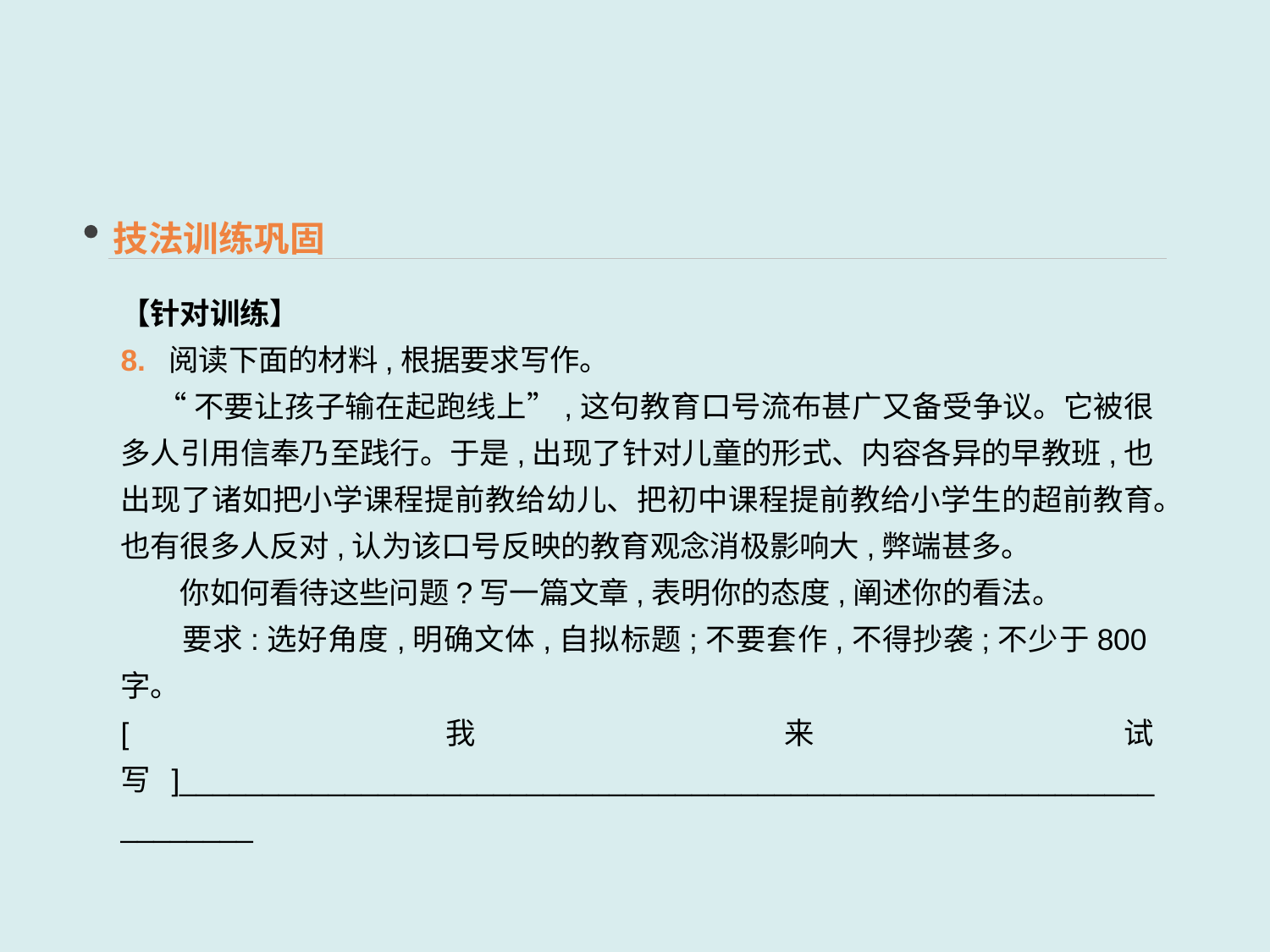

技法训练巩固

【针对训练】
8.  阅读下面的材料,根据要求写作。
     “不要让孩子输在起跑线上”,这句教育口号流布甚广又备受争议。它被很多人引用信奉乃至践行。于是,出现了针对儿童的形式、内容各异的早教班,也出现了诸如把小学课程提前教给幼儿、把初中课程提前教给小学生的超前教育。也有很多人反对,认为该口号反映的教育观念消极影响大,弊端甚多。
　　你如何看待这些问题?写一篇文章,表明你的态度,阐述你的看法。
　　要求:选好角度,明确文体,自拟标题;不要套作,不得抄袭;不少于800字。
[我来试写]___________________________________________________________________